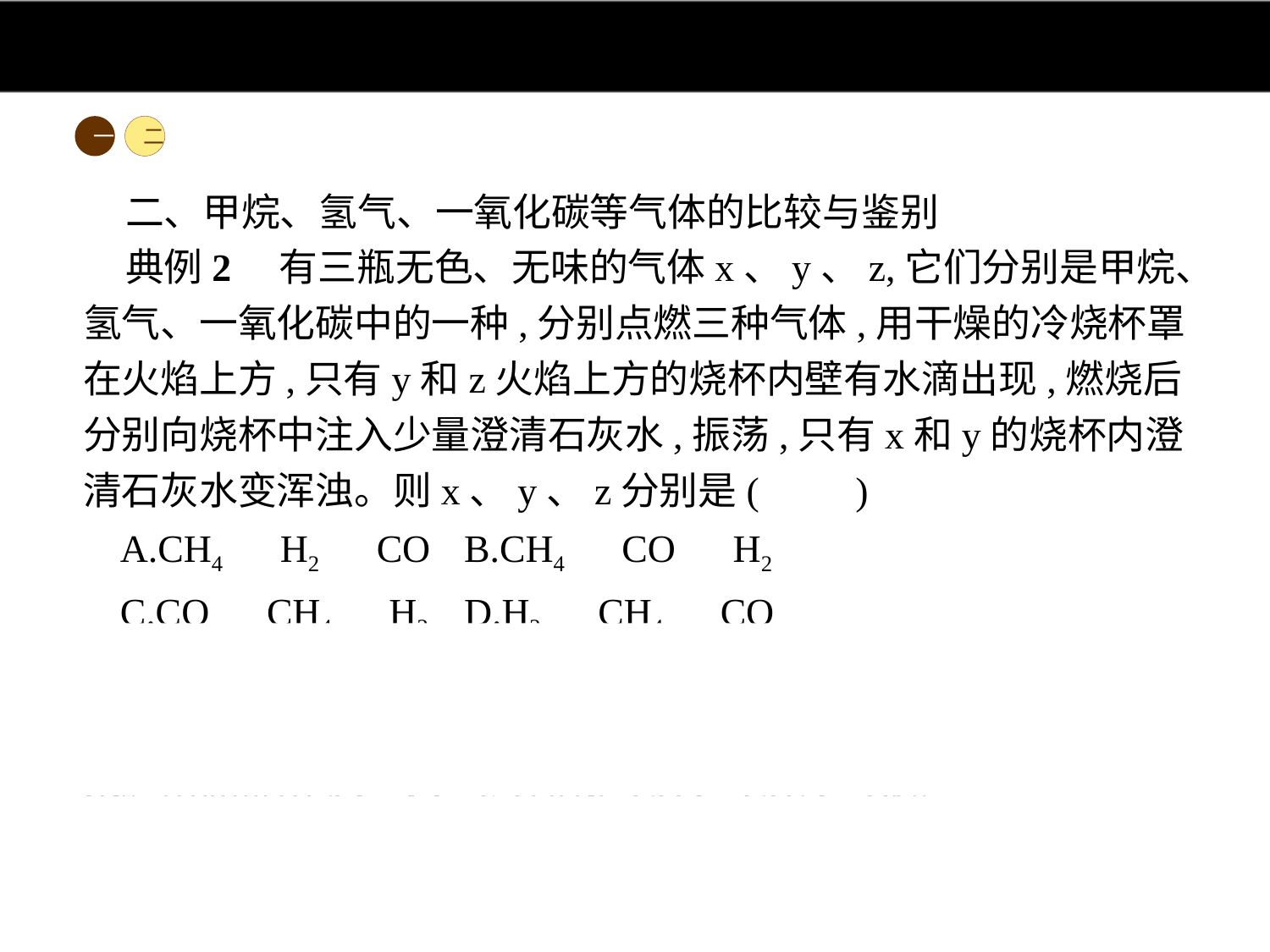

一
二
二、甲烷、氢气、一氧化碳等气体的比较与鉴别
典例2　有三瓶无色、无味的气体x、y、z,它们分别是甲烷、氢气、一氧化碳中的一种,分别点燃三种气体,用干燥的冷烧杯罩在火焰上方,只有y和z火焰上方的烧杯内壁有水滴出现,燃烧后分别向烧杯中注入少量澄清石灰水,振荡,只有x和y的烧杯内澄清石灰水变浑浊。则x、y、z分别是(　　)
A.CH4　H2　CO	B.CH4　CO　H2
C.CO　CH4　H2	D.H2　CH4　CO
解析:本题考查常见可燃性气体燃烧产生的物质。甲烷燃烧生成二氧化碳和水,一氧化碳燃烧只生成二氧化碳,氢气燃烧只生成水。由此推出x、y、z分别是CO、CH4、H2。
答案:C